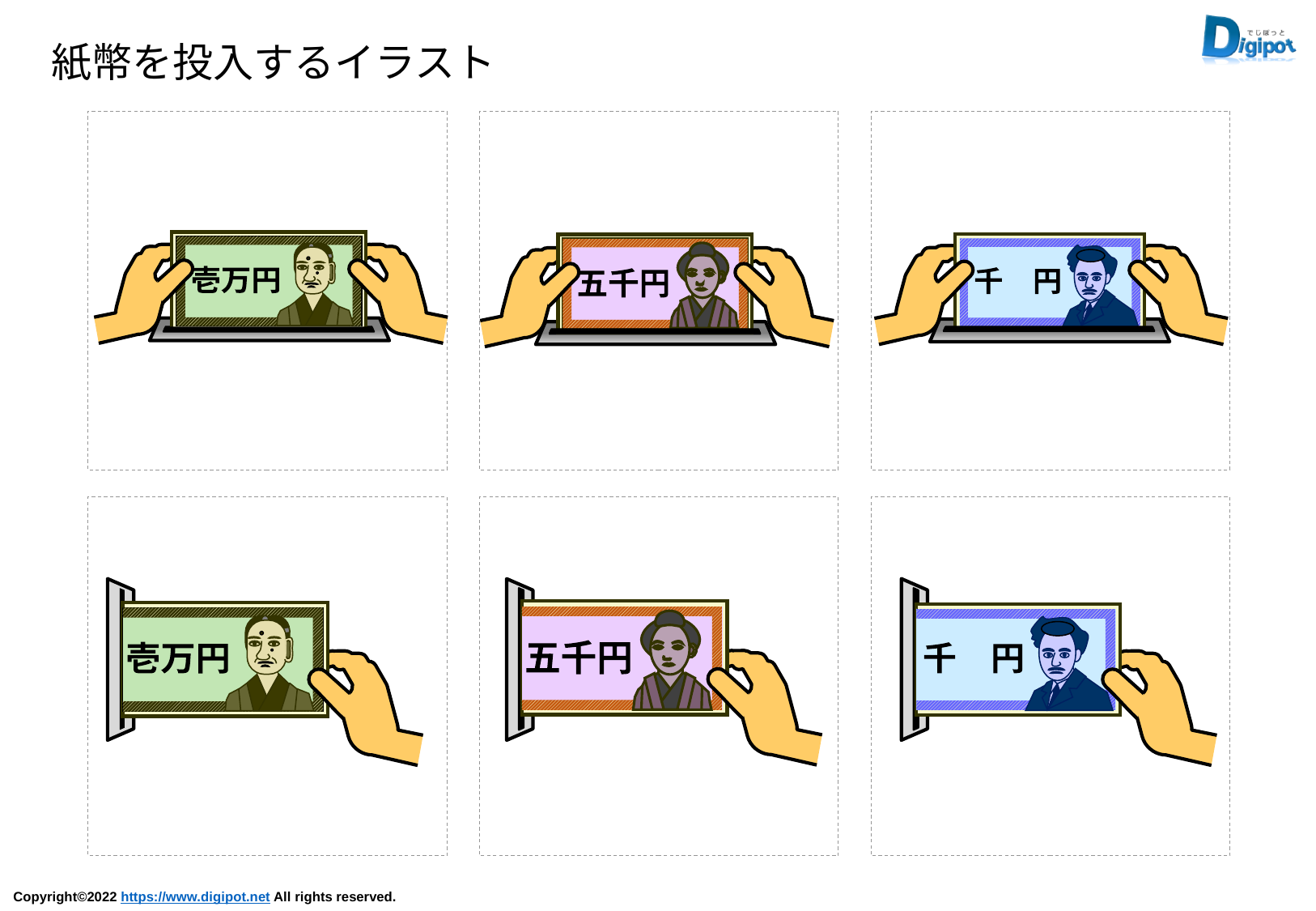

紙幣を投入するイラスト

壱万円

千　円

五千円

壱万円

千　円

五千円